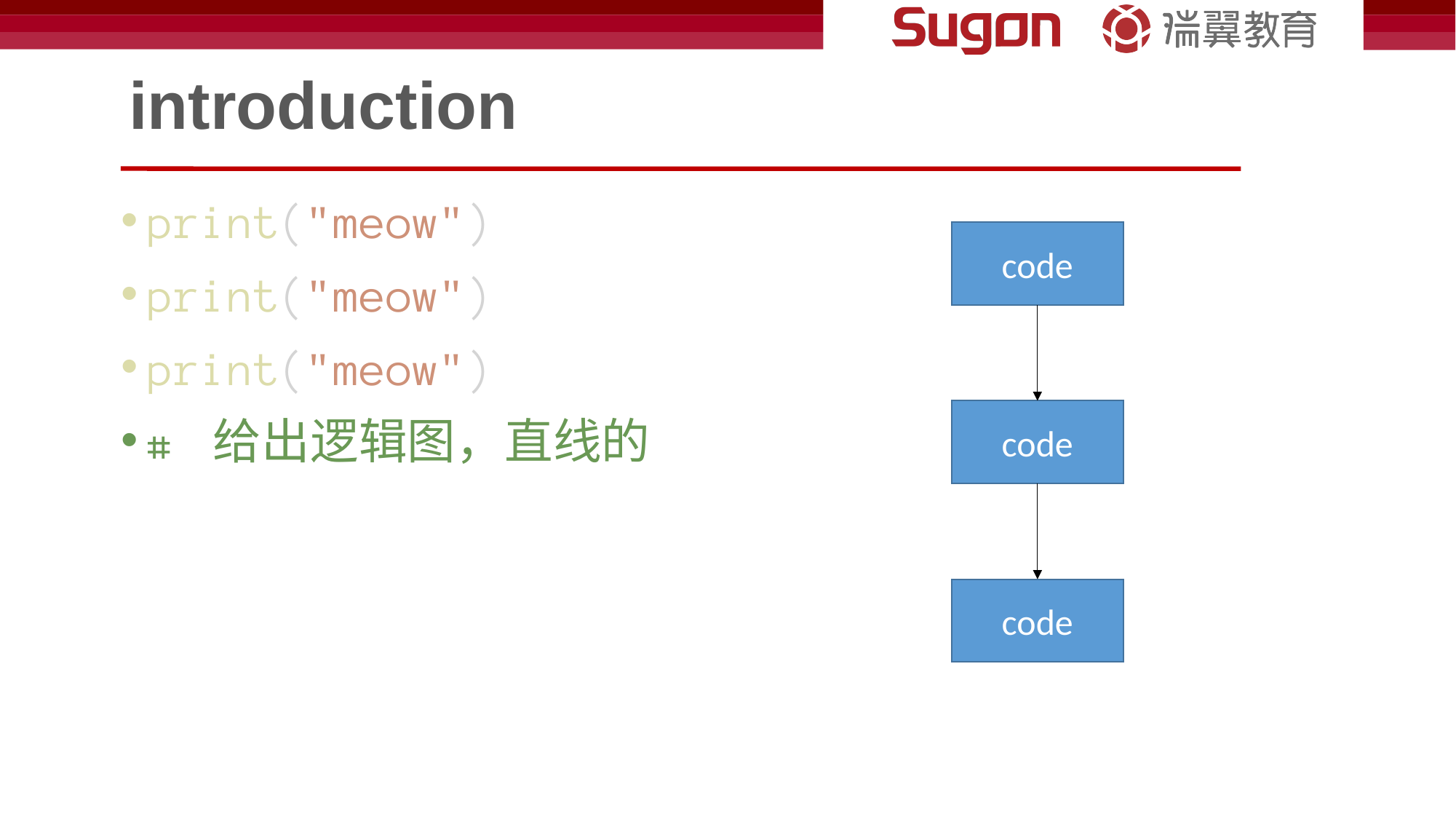

# introduction
print("meow")
print("meow")
print("meow")
# 给出逻辑图，直线的
code
code
code